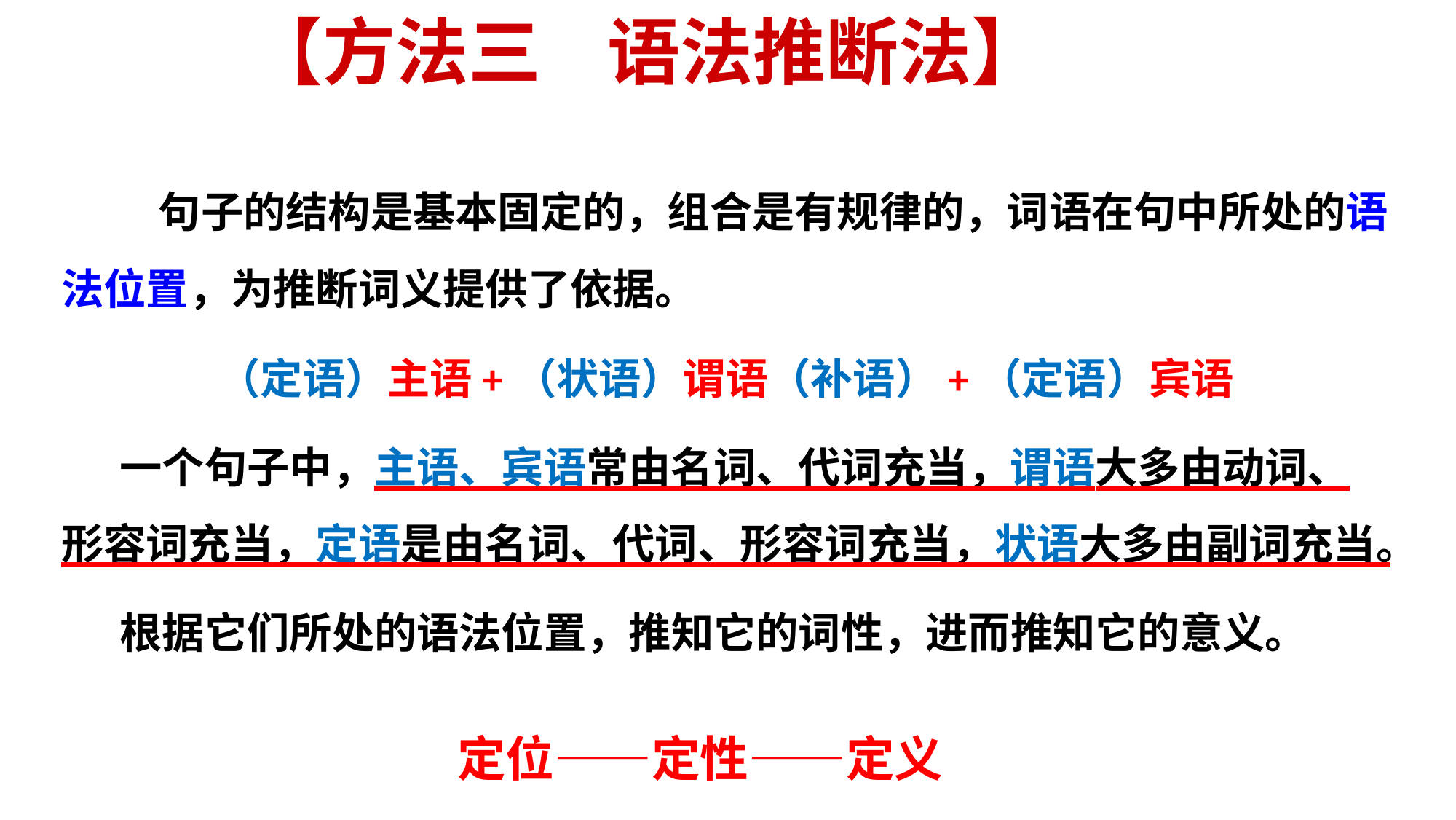

【方法三    语法推断法】
　　句子的结构是基本固定的，组合是有规律的，词语在句中所处的语法位置，为推断词义提供了依据。
（定语）主语+（状语）谓语（补语）+（定语）宾语
     一个句子中，主语、宾语常由名词、代词充当，谓语大多由动词、形容词充当，定语是由名词、代词、形容词充当，状语大多由副词充当。
     根据它们所处的语法位置，推知它的词性，进而推知它的意义。
定位——定性——定义